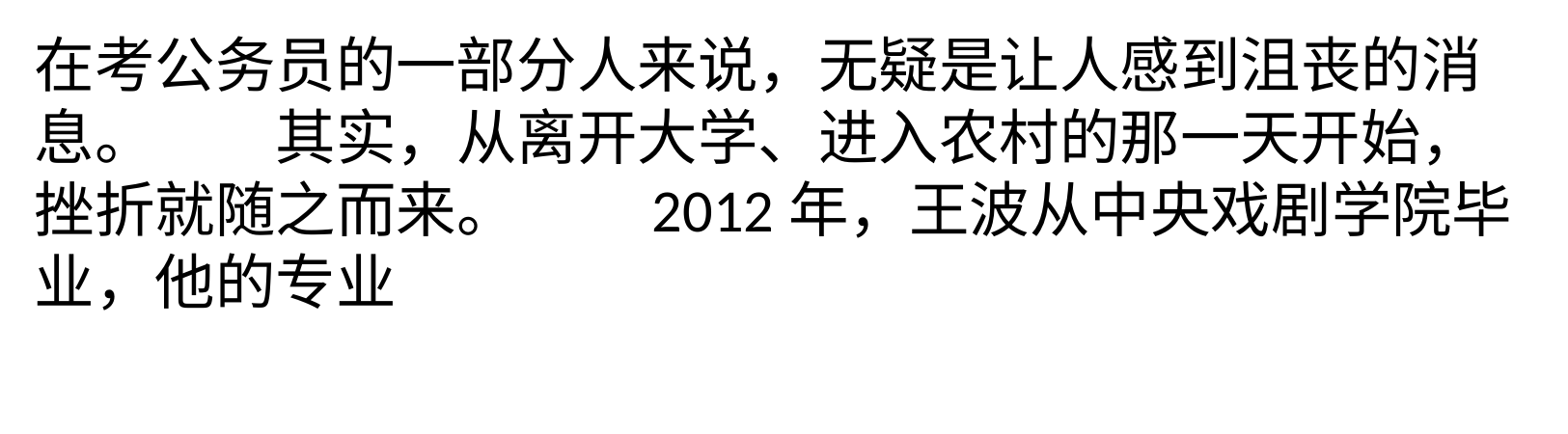

在考公务员的一部分人来说，无疑是让人感到沮丧的消息。　　其实，从离开大学、进入农村的那一天开始，挫折就随之而来。　　2012年，王波从中央戏剧学院毕业，他的专业